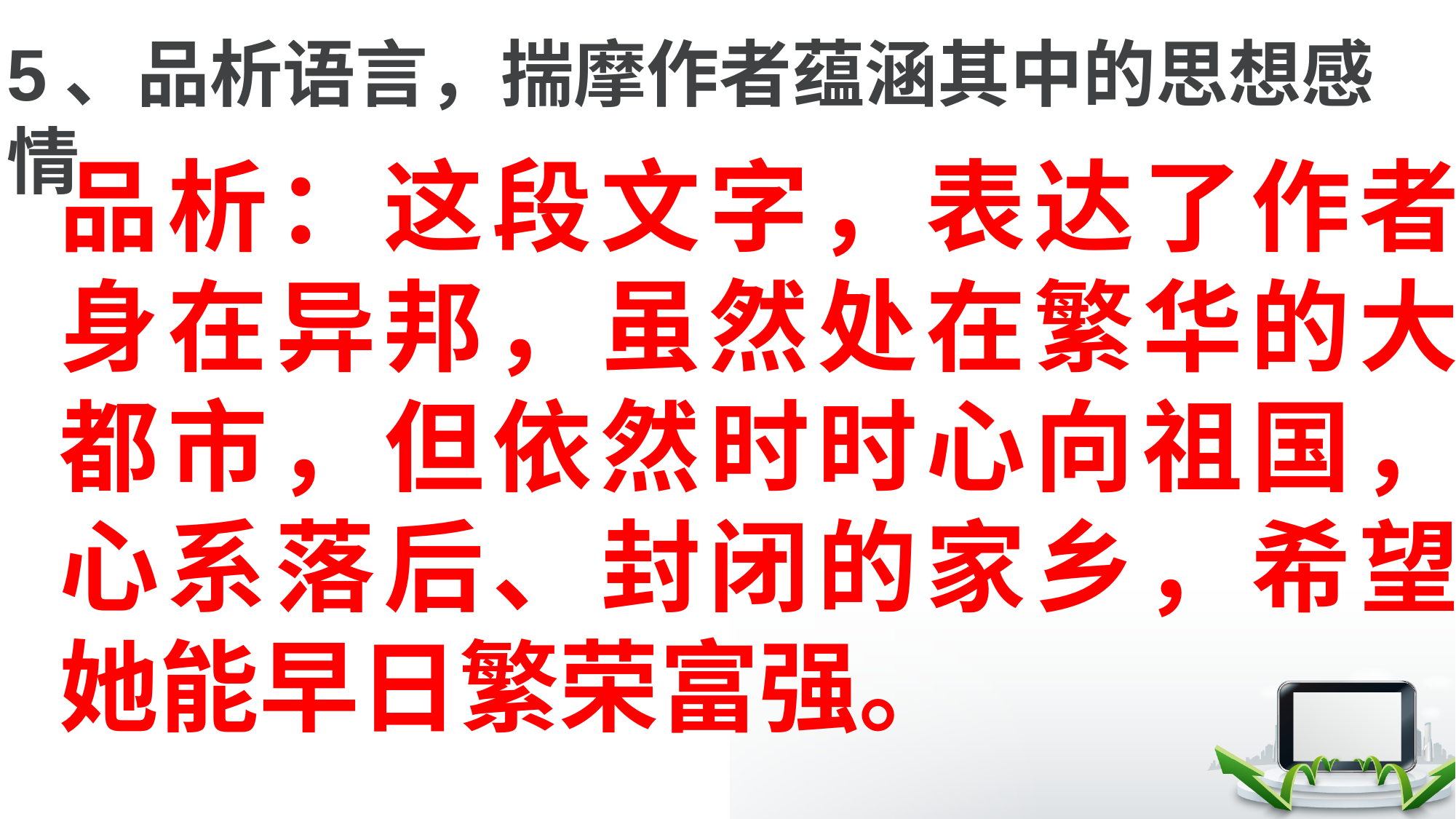

5、品析语言，揣摩作者蕴涵其中的思想感情
品析：这段文字，表达了作者身在异邦，虽然处在繁华的大都市，但依然时时心向祖国，心系落后、封闭的家乡，希望她能早日繁荣富强。